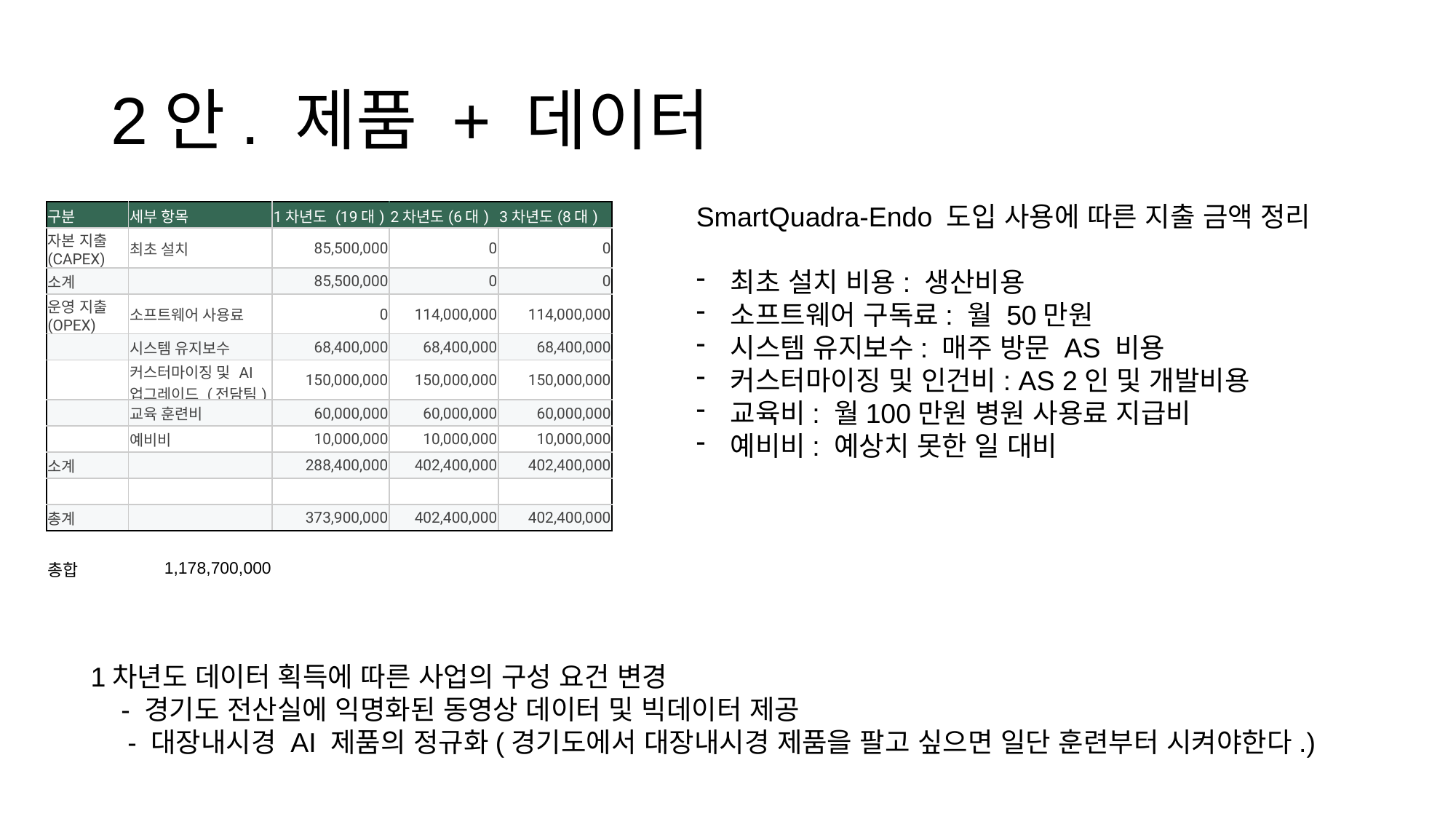

# 2안. 제품 + 데이터
SmartQuadra-Endo 도입 사용에 따른 지출 금액 정리

최초 설치 비용: 생산비용
소프트웨어 구독료: 월 50만원
시스템 유지보수: 매주 방문 AS 비용
커스터마이징 및 인건비: AS 2인 및 개발비용
교육비: 월100만원 병원 사용료 지급비
예비비: 예상치 못한 일 대비

| 구분 | 세부 항목 | 1차년도 (19대) | 2차년도(6대) | 3차년도(8대) |
| --- | --- | --- | --- | --- |
| 자본 지출 (CAPEX) | 최초 설치 | 85,500,000 | 0 | 0 |
| 소계 |  | 85,500,000 | 0 | 0 |
| 운영 지출 (OPEX) | 소프트웨어 사용료 | 0 | 114,000,000 | 114,000,000 |
|  | 시스템 유지보수 | 68,400,000 | 68,400,000 | 68,400,000 |
|  | 커스터마이징 및 AI 업그레이드 (전담팀) | 150,000,000 | 150,000,000 | 150,000,000 |
|  | 교육 훈련비 | 60,000,000 | 60,000,000 | 60,000,000 |
|  | 예비비 | 10,000,000 | 10,000,000 | 10,000,000 |
| 소계 |  | 288,400,000 | 402,400,000 | 402,400,000 |
|  |  |  |  |  |
| 총계 |  | 373,900,000 | 402,400,000 | 402,400,000 |
|  |  |  |  |  |
| 총합 | 1,178,700,000 |  |  |  |
1차년도 데이터 획득에 따른 사업의 구성 요건 변경
    - 경기도 전산실에 익명화된 동영상 데이터 및 빅데이터 제공
    - 대장내시경 AI 제품의 정규화(경기도에서 대장내시경 제품을 팔고 싶으면 일단 훈련부터 시켜야한다.)